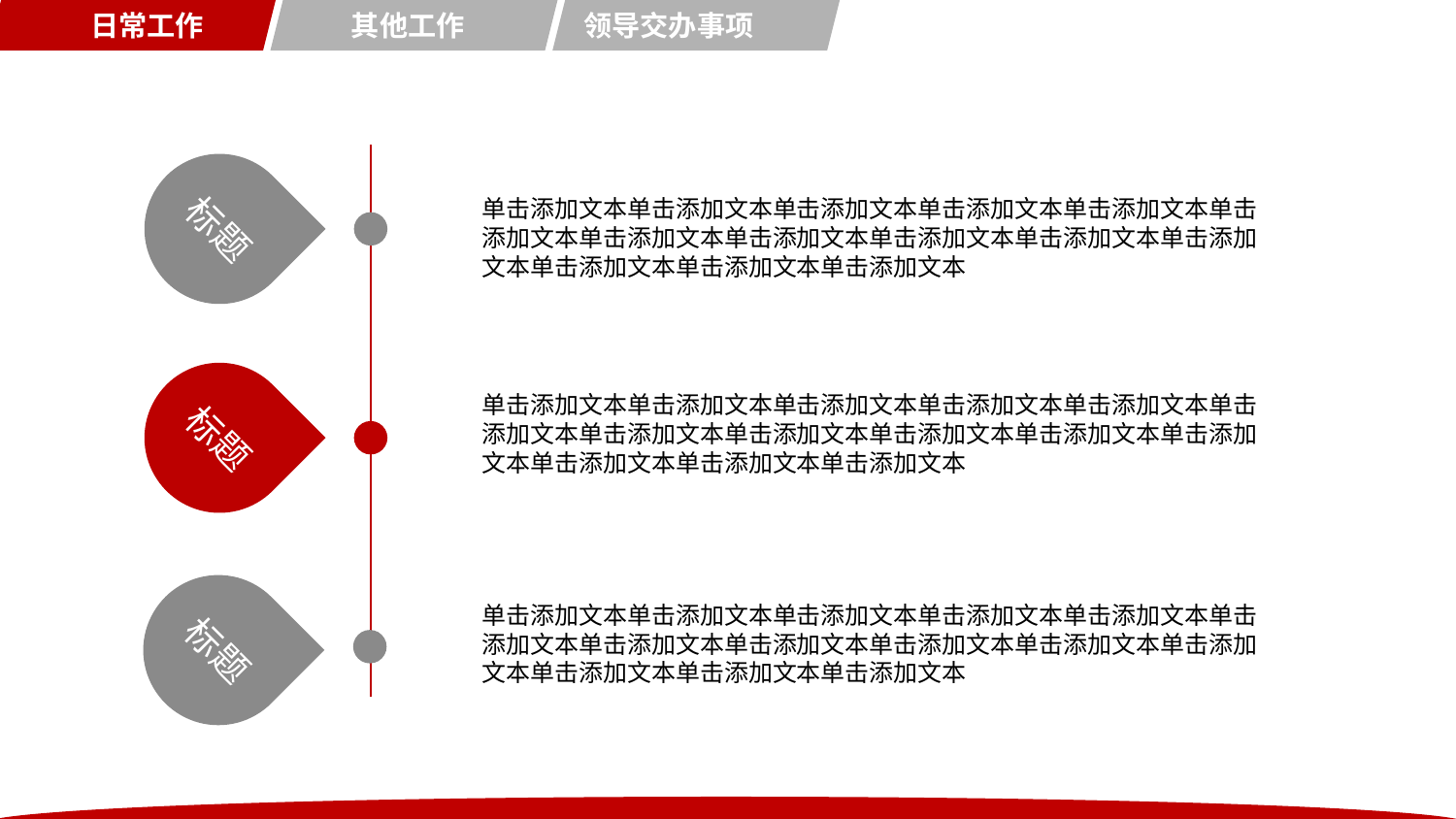

日常工作

其他工作

领导交办事项

标题
单击添加文本单击添加文本单击添加文本单击添加文本单击添加文本单击添加文本单击添加文本单击添加文本单击添加文本单击添加文本单击添加文本单击添加文本单击添加文本单击添加文本
标题
单击添加文本单击添加文本单击添加文本单击添加文本单击添加文本单击添加文本单击添加文本单击添加文本单击添加文本单击添加文本单击添加文本单击添加文本单击添加文本单击添加文本
标题
单击添加文本单击添加文本单击添加文本单击添加文本单击添加文本单击添加文本单击添加文本单击添加文本单击添加文本单击添加文本单击添加文本单击添加文本单击添加文本单击添加文本